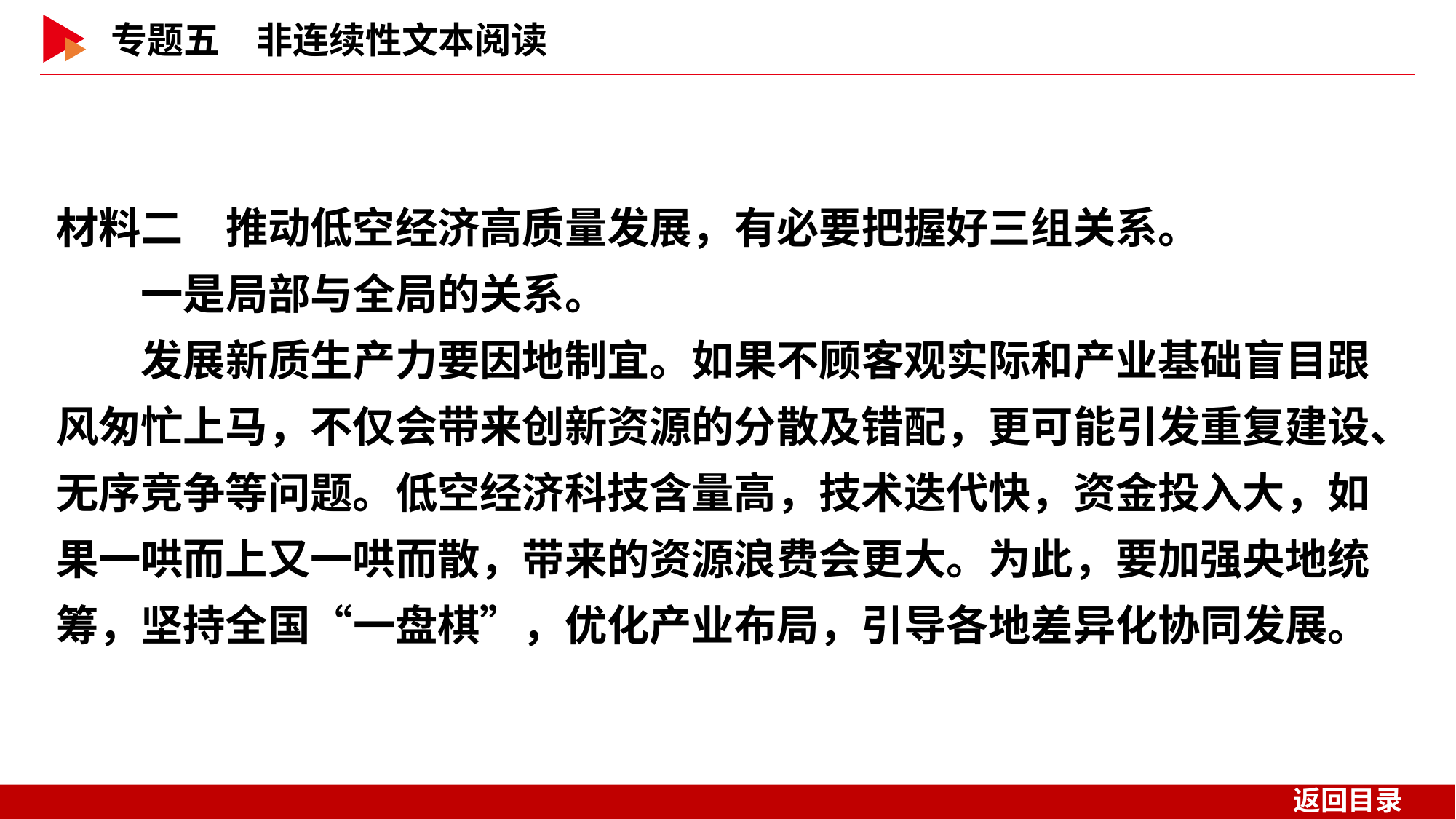

材料二　推动低空经济高质量发展，有必要把握好三组关系。
　　一是局部与全局的关系。
　　发展新质生产力要因地制宜。如果不顾客观实际和产业基础盲目跟风匆忙上马，不仅会带来创新资源的分散及错配，更可能引发重复建设、无序竞争等问题。低空经济科技含量高，技术迭代快，资金投入大，如果一哄而上又一哄而散，带来的资源浪费会更大。为此，要加强央地统筹，坚持全国“一盘棋”，优化产业布局，引导各地差异化协同发展。